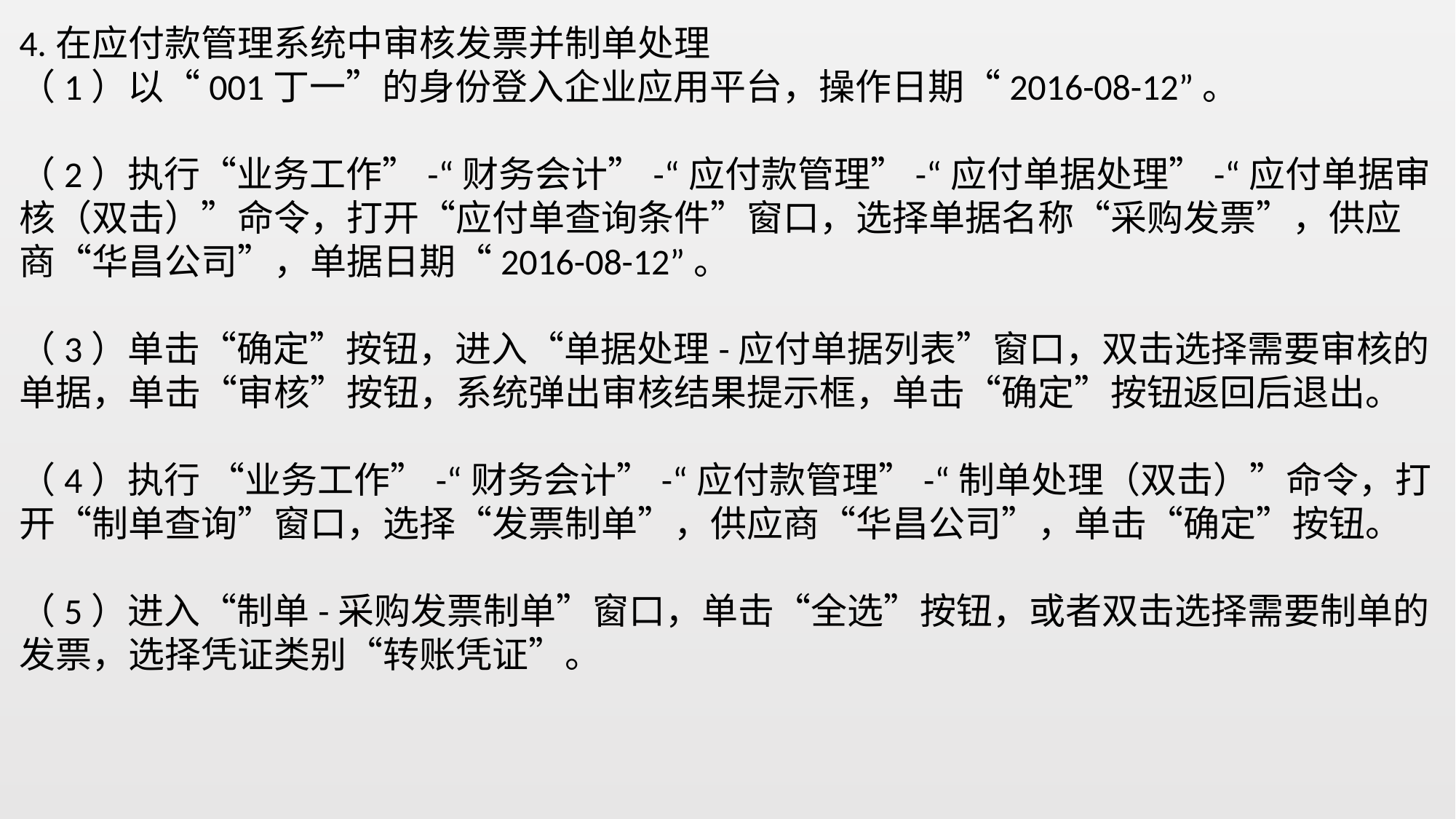

4.在应付款管理系统中审核发票并制单处理
（1）以“001丁一”的身份登入企业应用平台，操作日期“2016-08-12”。

（2）执行“业务工作”-“财务会计”-“应付款管理”-“应付单据处理”-“应付单据审核（双击）”命令，打开“应付单查询条件”窗口，选择单据名称“采购发票”，供应商“华昌公司”，单据日期“2016-08-12”。

（3）单击“确定”按钮，进入“单据处理-应付单据列表”窗口，双击选择需要审核的单据，单击“审核”按钮，系统弹出审核结果提示框，单击“确定”按钮返回后退出。

（4）执行 “业务工作”-“财务会计”-“应付款管理”-“制单处理（双击）”命令，打开“制单查询”窗口，选择“发票制单”，供应商“华昌公司”，单击“确定”按钮。

（5）进入“制单-采购发票制单”窗口，单击“全选”按钮，或者双击选择需要制单的发票，选择凭证类别“转账凭证”。